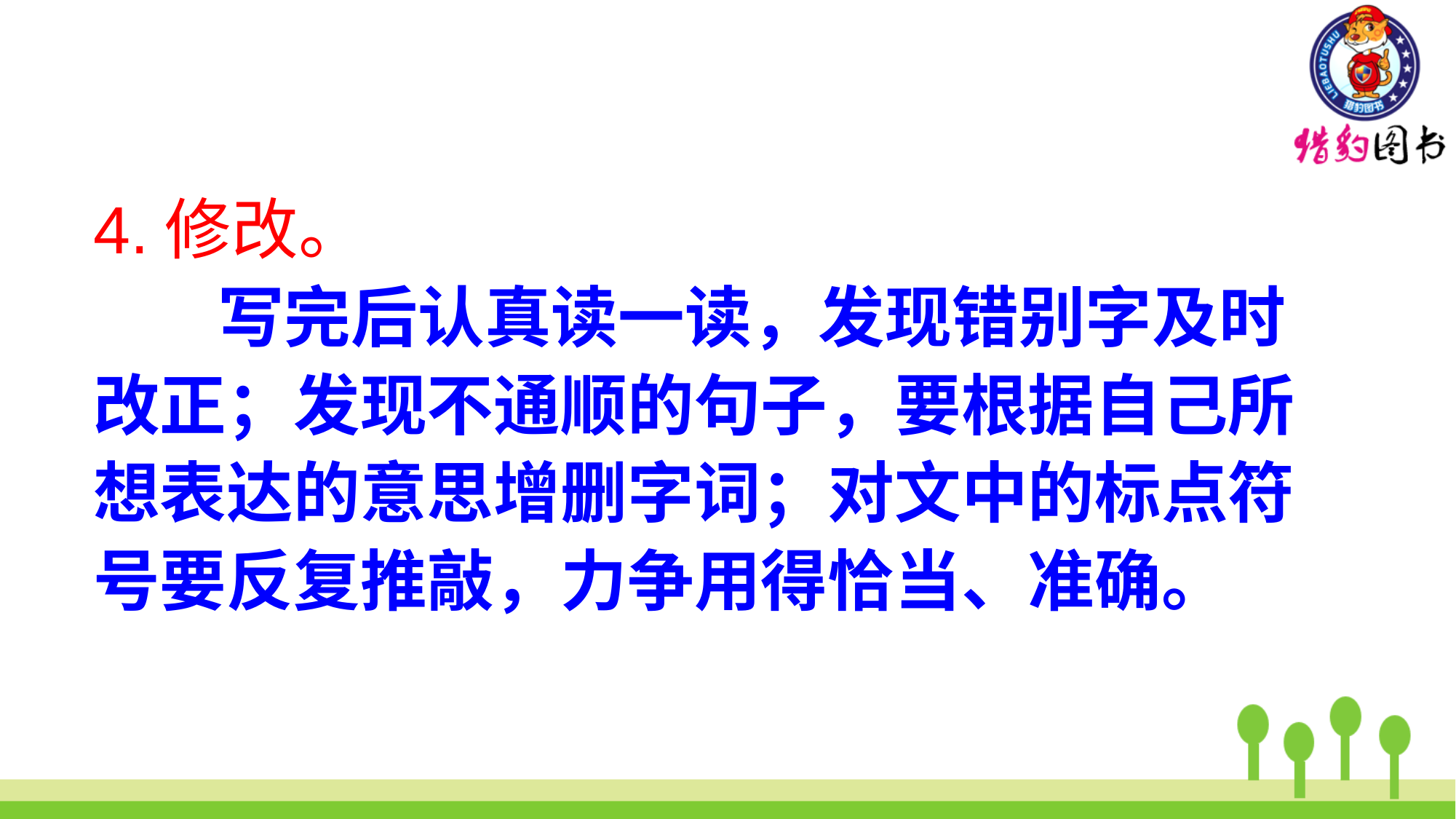

4.修改。
         写完后认真读一读，发现错别字及时改正；发现不通顺的句子，要根据自己所想表达的意思增删字词；对文中的标点符号要反复推敲，力争用得恰当、准确。